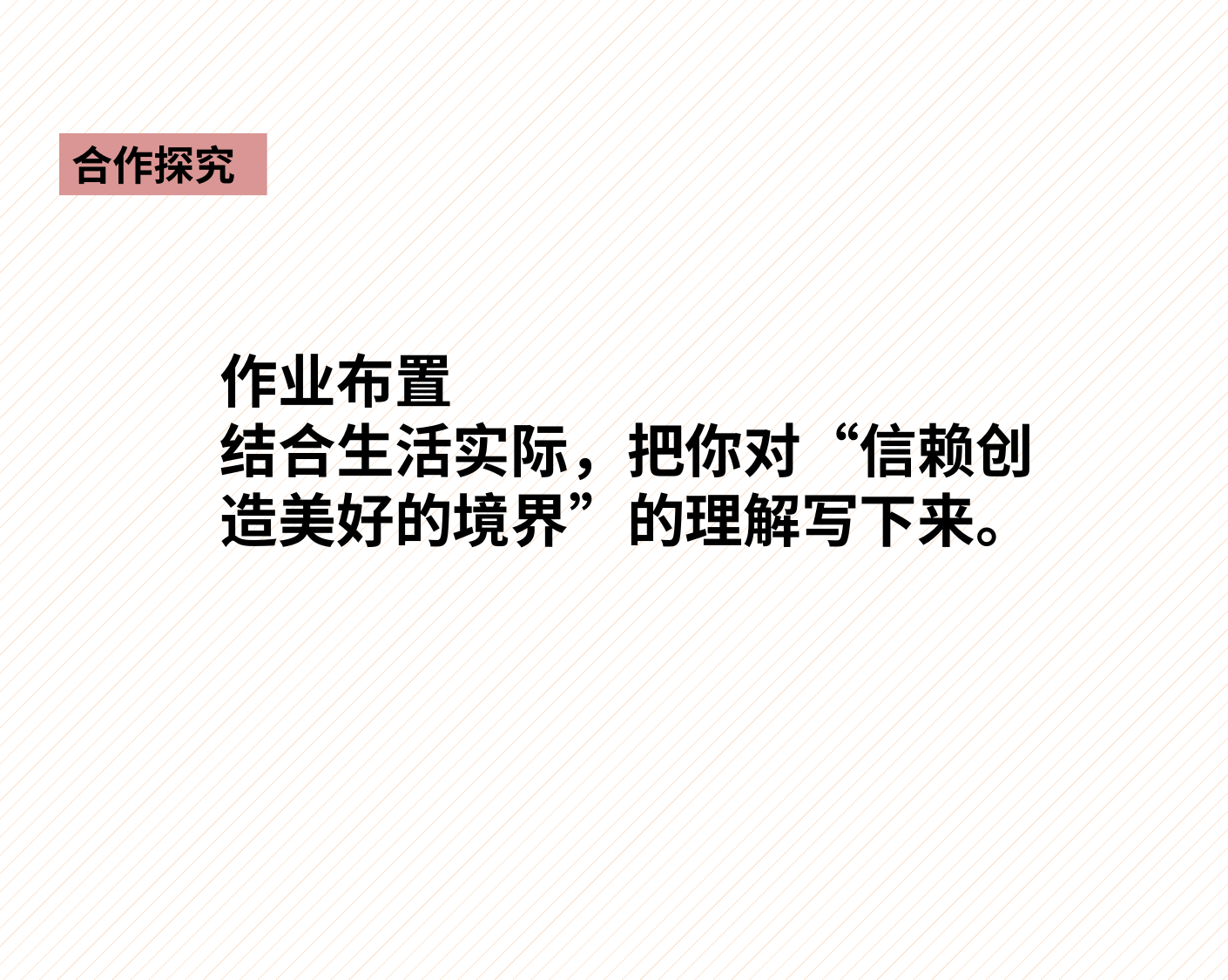

合作探究
作业布置
结合生活实际，把你对“信赖创造美好的境界”的理解写下来。